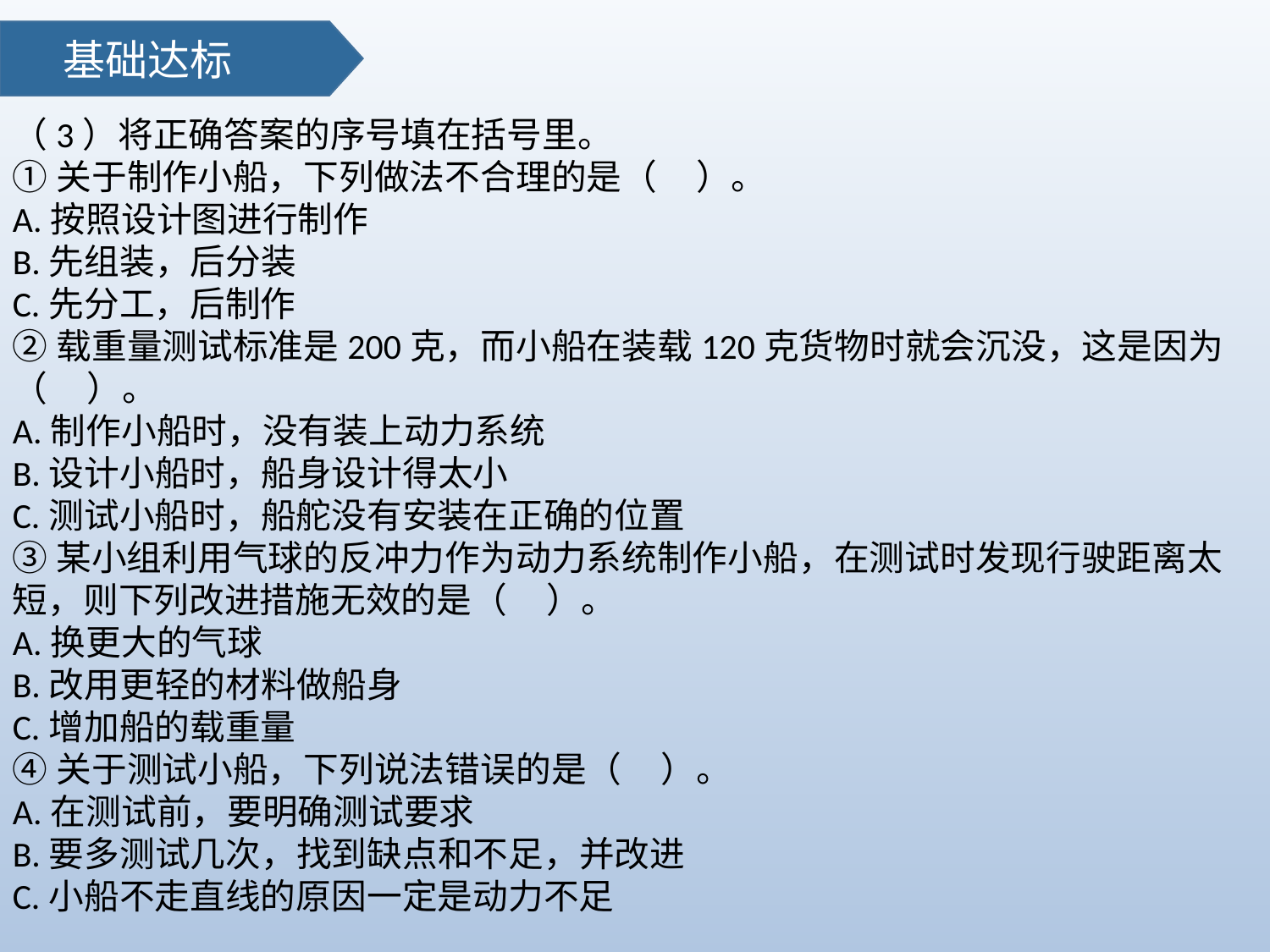

基础达标
（3）将正确答案的序号填在括号里。
①关于制作小船，下列做法不合理的是（    ）。
A.按照设计图进行制作
B.先组装，后分装
C.先分工，后制作
②载重量测试标准是200克，而小船在装载120克货物时就会沉没，这是因为（    ）。
A.制作小船时，没有装上动力系统
B.设计小船时，船身设计得太小
C.测试小船时，船舵没有安装在正确的位置
③某小组利用气球的反冲力作为动力系统制作小船，在测试时发现行驶距离太短，则下列改进措施无效的是（    ）。
A.换更大的气球
B.改用更轻的材料做船身
C.增加船的载重量
④关于测试小船，下列说法错误的是（    ）。
A.在测试前，要明确测试要求
B.要多测试几次，找到缺点和不足，并改进
C.小船不走直线的原因一定是动力不足